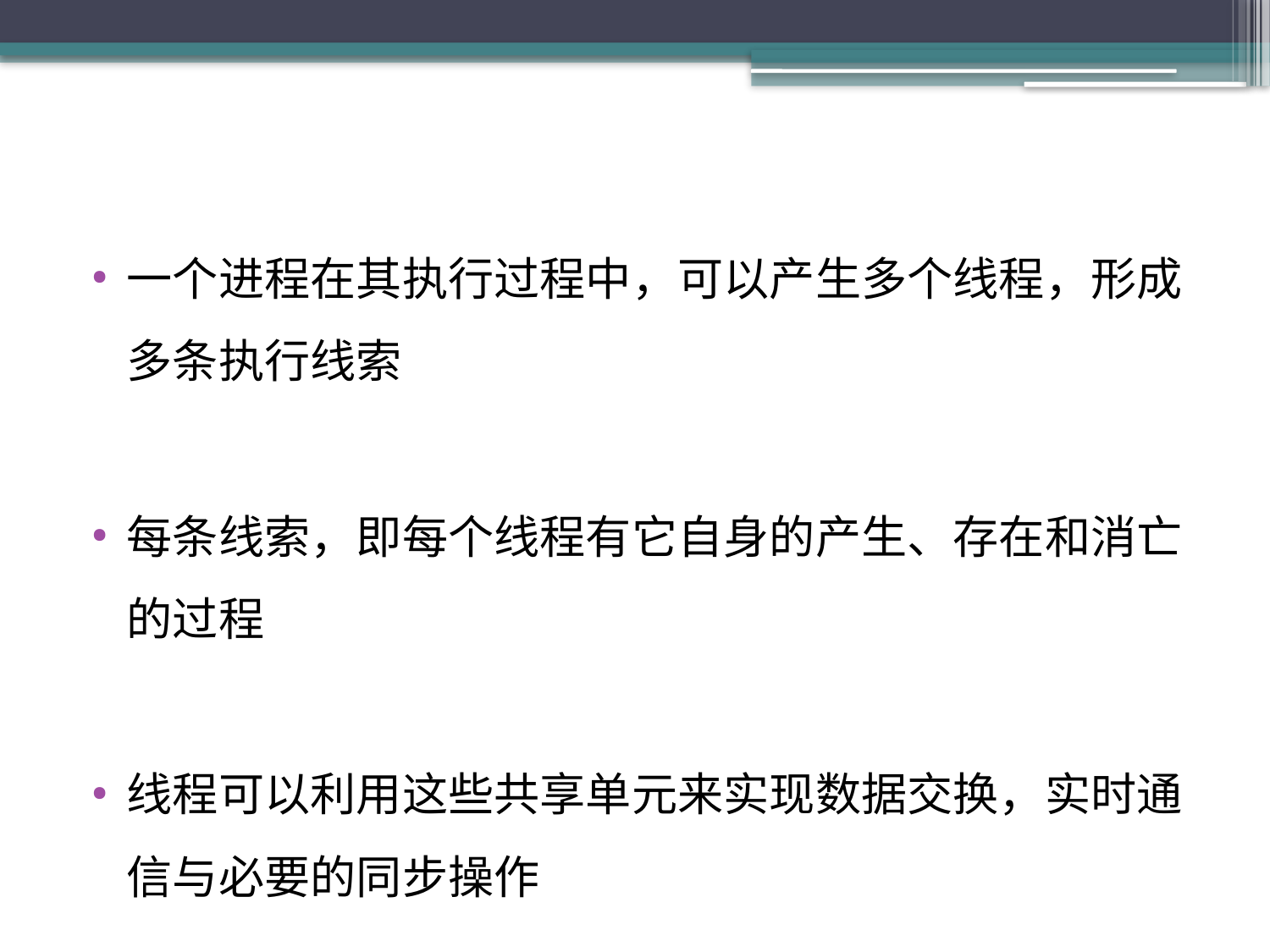

#
一个进程在其执行过程中，可以产生多个线程，形成多条执行线索

每条线索，即每个线程有它自身的产生、存在和消亡的过程

线程可以利用这些共享单元来实现数据交换，实时通信与必要的同步操作